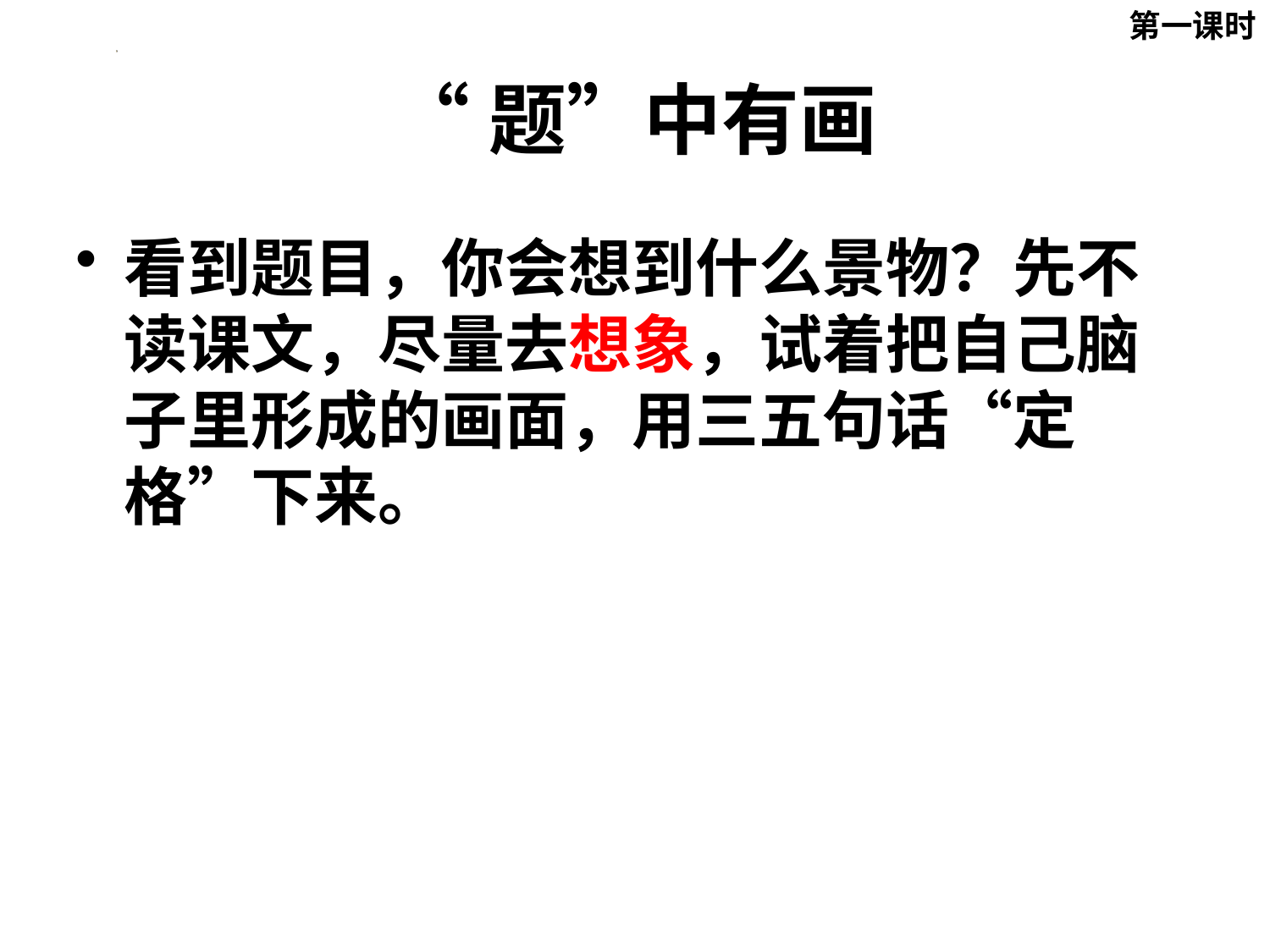

第一课时
# “题”中有画
看到题目，你会想到什么景物？先不读课文，尽量去想象，试着把自己脑子里形成的画面，用三五句话“定格”下来。